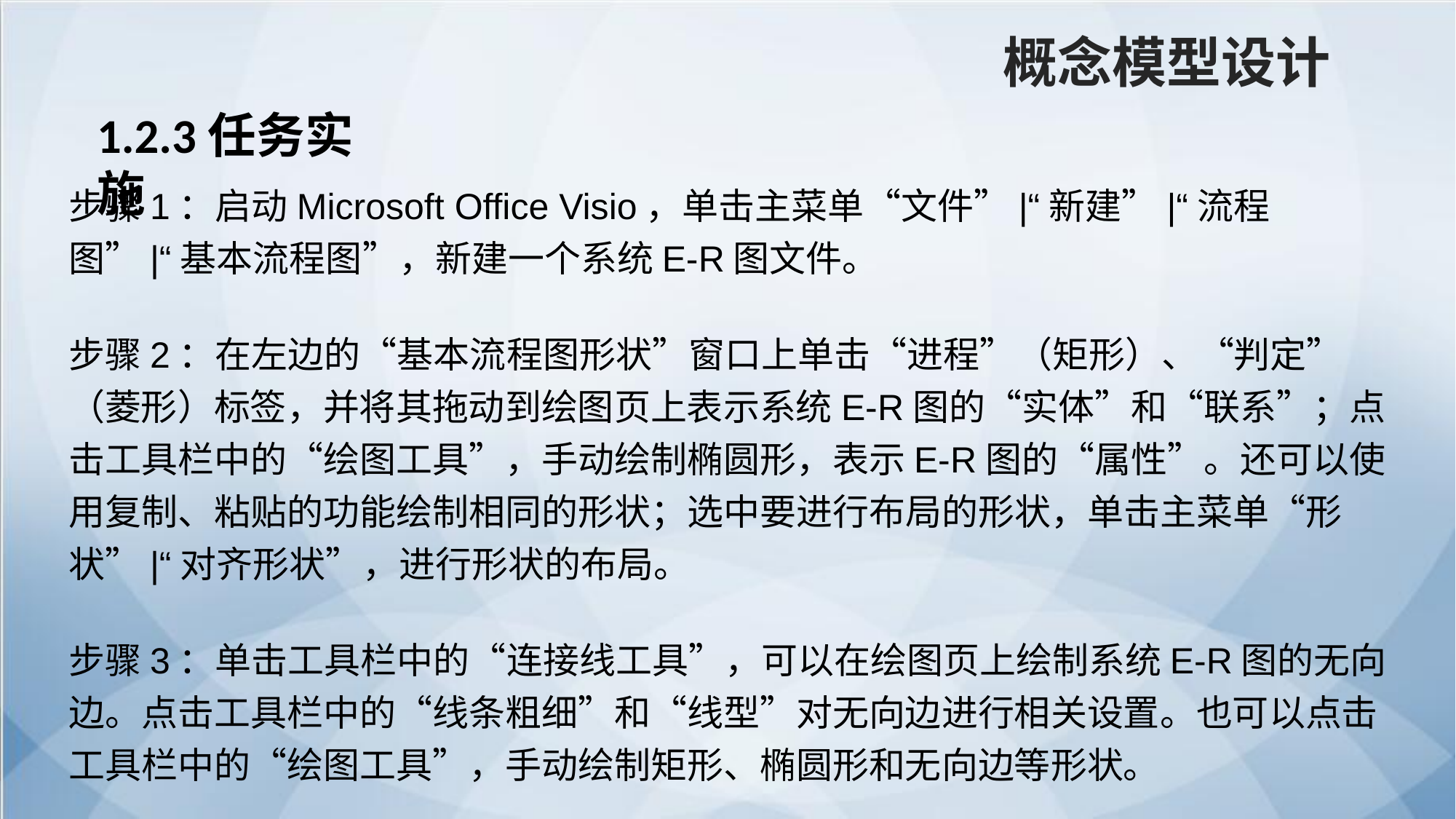

概念模型设计
1.2.3任务实施
步骤1：启动Microsoft Office Visio，单击主菜单“文件”|“新建”|“流程图”|“基本流程图”，新建一个系统E-R图文件。

步骤2：在左边的“基本流程图形状”窗口上单击“进程”（矩形）、“判定”（菱形）标签，并将其拖动到绘图页上表示系统E-R图的“实体”和“联系”；点击工具栏中的“绘图工具”，手动绘制椭圆形，表示E-R图的“属性”。还可以使用复制、粘贴的功能绘制相同的形状；选中要进行布局的形状，单击主菜单“形状”|“对齐形状”，进行形状的布局。

步骤3：单击工具栏中的“连接线工具”，可以在绘图页上绘制系统E-R图的无向边。点击工具栏中的“线条粗细”和“线型”对无向边进行相关设置。也可以点击工具栏中的“绘图工具”，手动绘制矩形、椭圆形和无向边等形状。